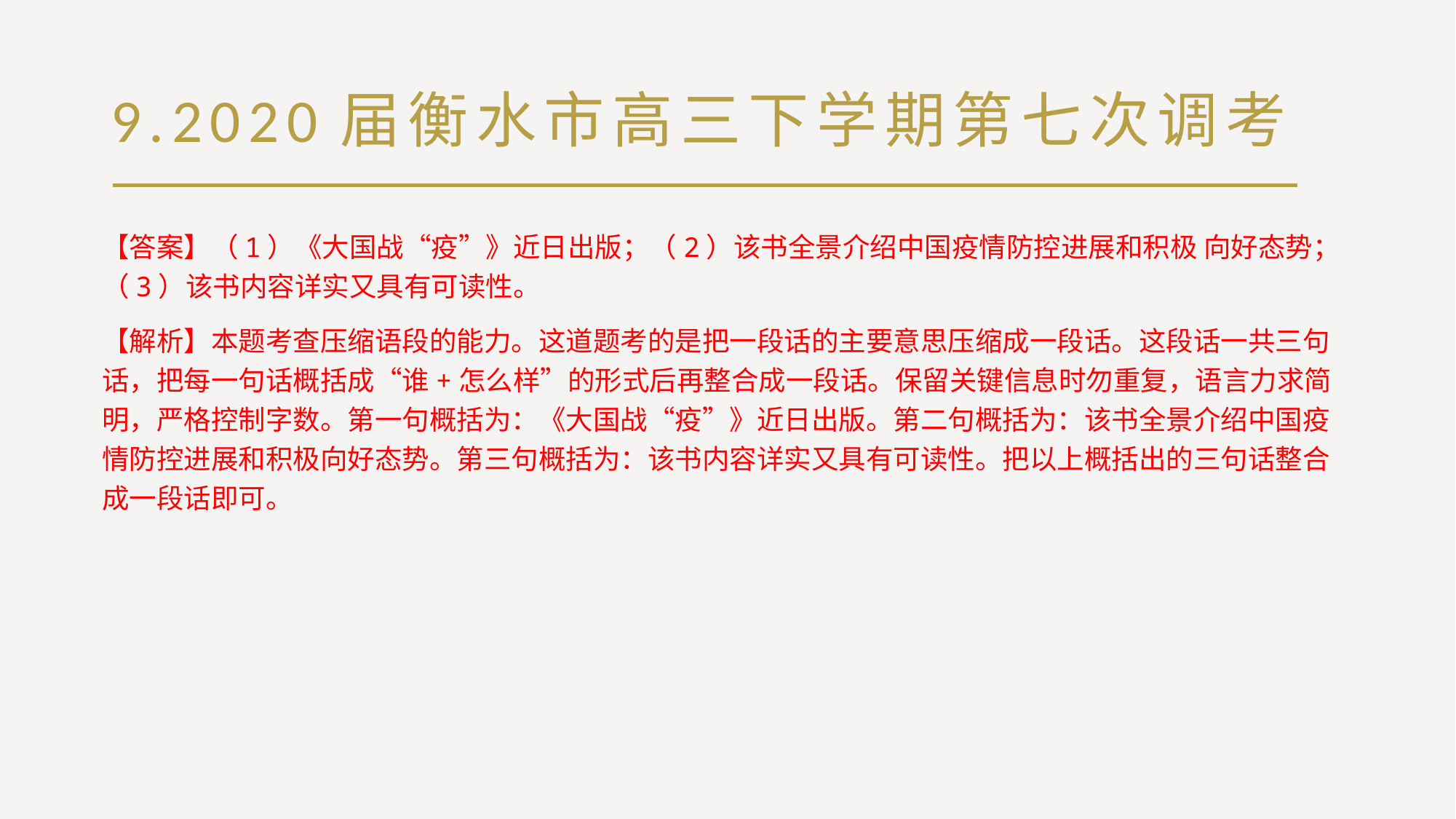

# 9.2020届衡水市高三下学期第七次调考
【答案】（1）《大国战“疫”》近日出版；（2）该书全景介绍中国疫情防控进展和积极 向好态势；（3）该书内容详实又具有可读性。
【解析】本题考查压缩语段的能力。这道题考的是把一段话的主要意思压缩成一段话。这段话一共三句话，把每一句话概括成“谁+怎么样”的形式后再整合成一段话。保留关键信息时勿重复，语言力求简明，严格控制字数。第一句概括为：《大国战“疫”》近日出版。第二句概括为：该书全景介绍中国疫情防控进展和积极向好态势。第三句概括为：该书内容详实又具有可读性。把以上概括出的三句话整合成一段话即可。